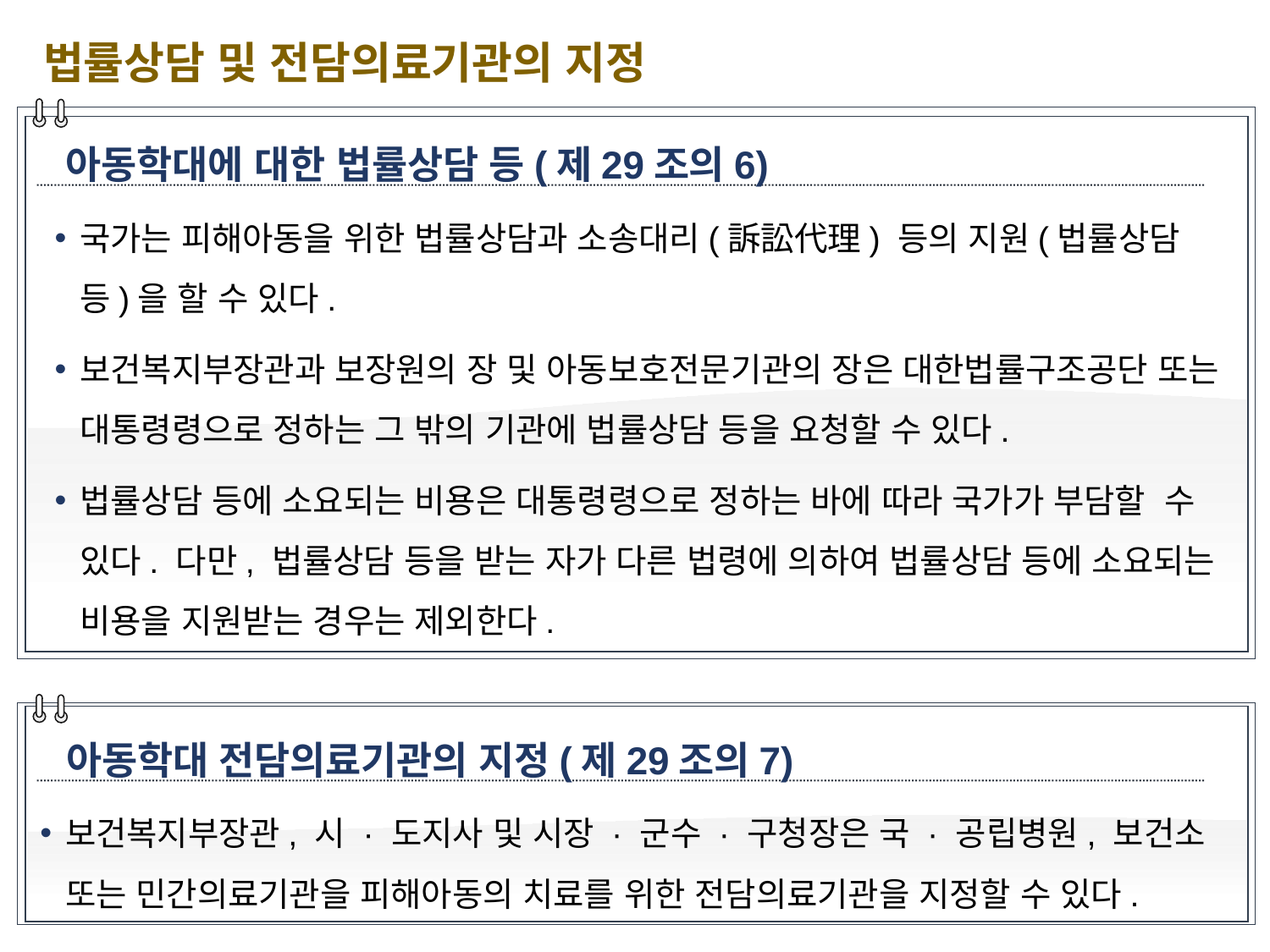

법률상담 및 전담의료기관의 지정

아동학대에 대한 법률상담 등(제29조의6)

국가는 피해아동을 위한 법률상담과 소송대리(訴訟代理) 등의 지원(법률상담 등)을 할 수 있다.
보건복지부장관과 보장원의 장 및 아동보호전문기관의 장은 대한법률구조공단 또는 대통령령으로 정하는 그 밖의 기관에 법률상담 등을 요청할 수 있다.
법률상담 등에 소요되는 비용은 대통령령으로 정하는 바에 따라 국가가 부담할  수 있다. 다만, 법률상담 등을 받는 자가 다른 법령에 의하여 법률상담 등에 소요되는 비용을 지원받는 경우는 제외한다.

아동학대 전담의료기관의 지정(제29조의7)

보건복지부장관, 시 · 도지사 및 시장 · 군수 · 구청장은 국 · 공립병원, 보건소 또는 민간의료기관을 피해아동의 치료를 위한 전담의료기관을 지정할 수 있다.